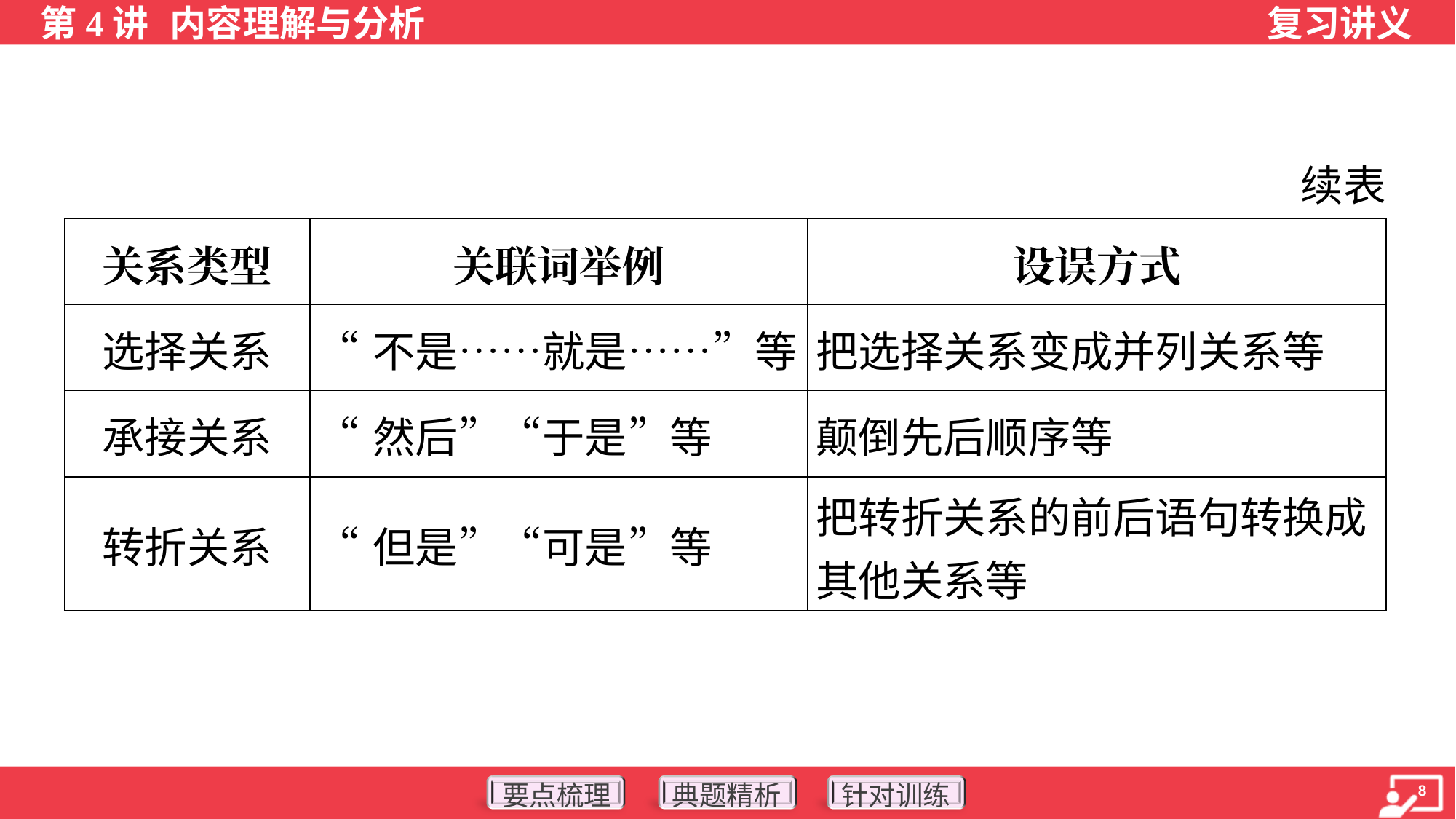

续表
| 关系类型 | 关联词举例 | 设误方式 |
| --- | --- | --- |
| 选择关系 | “不是……就是……”等 | 把选择关系变成并列关系等 |
| 承接关系 | “然后”“于是”等 | 颠倒先后顺序等 |
| 转折关系 | “但是”“可是”等 | 把转折关系的前后语句转换成 其他关系等 |